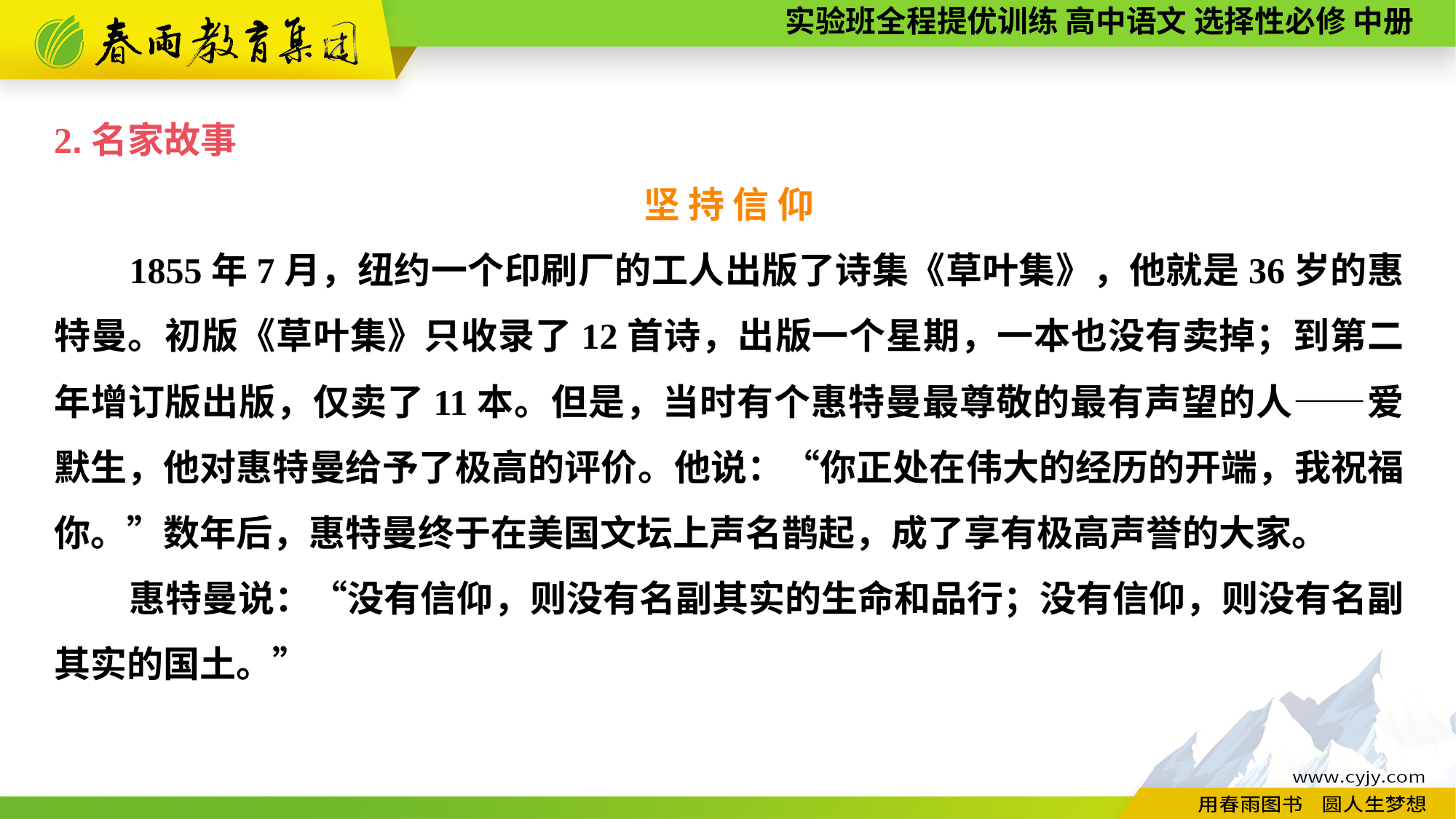

2.名家故事
坚 持 信 仰
1855年7月，纽约一个印刷厂的工人出版了诗集《草叶集》，他就是36岁的惠特曼。初版《草叶集》只收录了12首诗，出版一个星期，一本也没有卖掉；到第二年增订版出版，仅卖了11本。但是，当时有个惠特曼最尊敬的最有声望的人——爱默生，他对惠特曼给予了极高的评价。他说：“你正处在伟大的经历的开端，我祝福你。”数年后，惠特曼终于在美国文坛上声名鹊起，成了享有极高声誉的大家。
惠特曼说：“没有信仰，则没有名副其实的生命和品行；没有信仰，则没有名副其实的国土。”